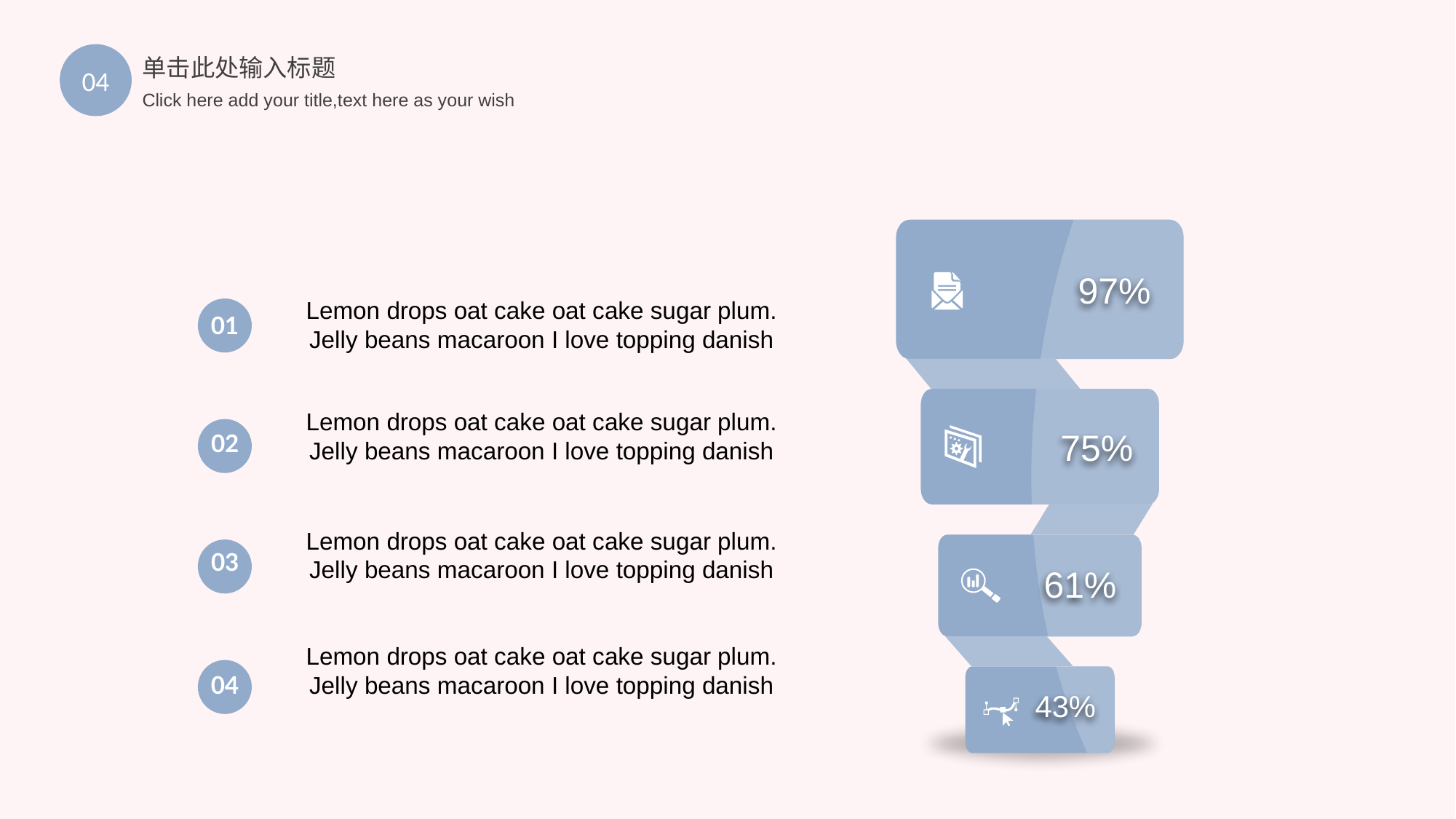

04
单击此处输入标题
Click here add your title,text here as your wish

97%

01

75%
02

03
61%

04

43%

Lemon drops oat cake oat cake sugar plum. Jelly beans macaroon I love topping danish
Lemon drops oat cake oat cake sugar plum. Jelly beans macaroon I love topping danish
Lemon drops oat cake oat cake sugar plum. Jelly beans macaroon I love topping danish
Lemon drops oat cake oat cake sugar plum. Jelly beans macaroon I love topping danish